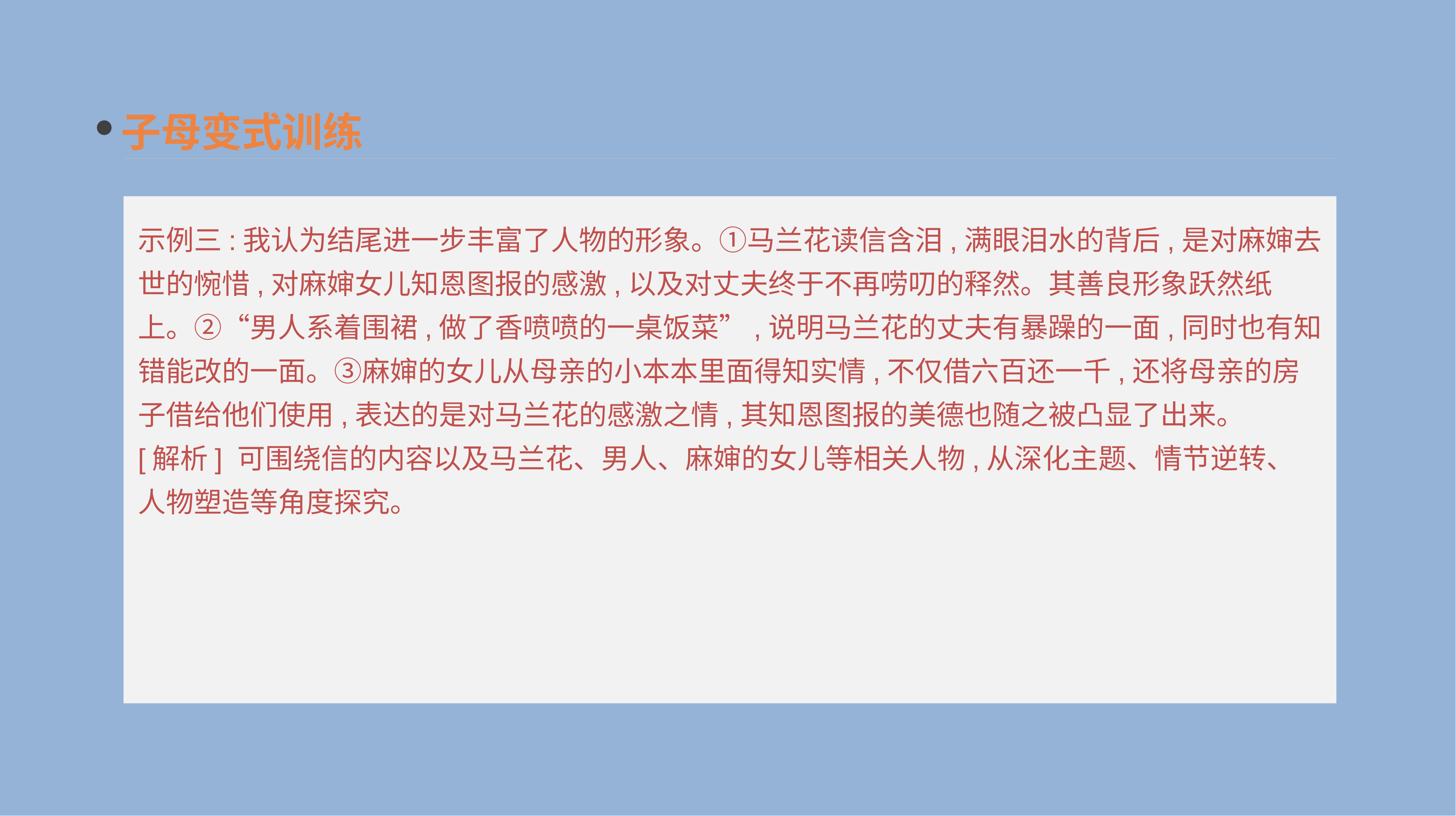

子母变式训练

示例三:我认为结尾进一步丰富了人物的形象。①马兰花读信含泪,满眼泪水的背后,是对麻婶去世的惋惜,对麻婶女儿知恩图报的感激,以及对丈夫终于不再唠叨的释然。其善良形象跃然纸上。②“男人系着围裙,做了香喷喷的一桌饭菜”,说明马兰花的丈夫有暴躁的一面,同时也有知错能改的一面。③麻婶的女儿从母亲的小本本里面得知实情,不仅借六百还一千,还将母亲的房子借给他们使用,表达的是对马兰花的感激之情,其知恩图报的美德也随之被凸显了出来。
[解析] 可围绕信的内容以及马兰花、男人、麻婶的女儿等相关人物,从深化主题、情节逆转、人物塑造等角度探究。